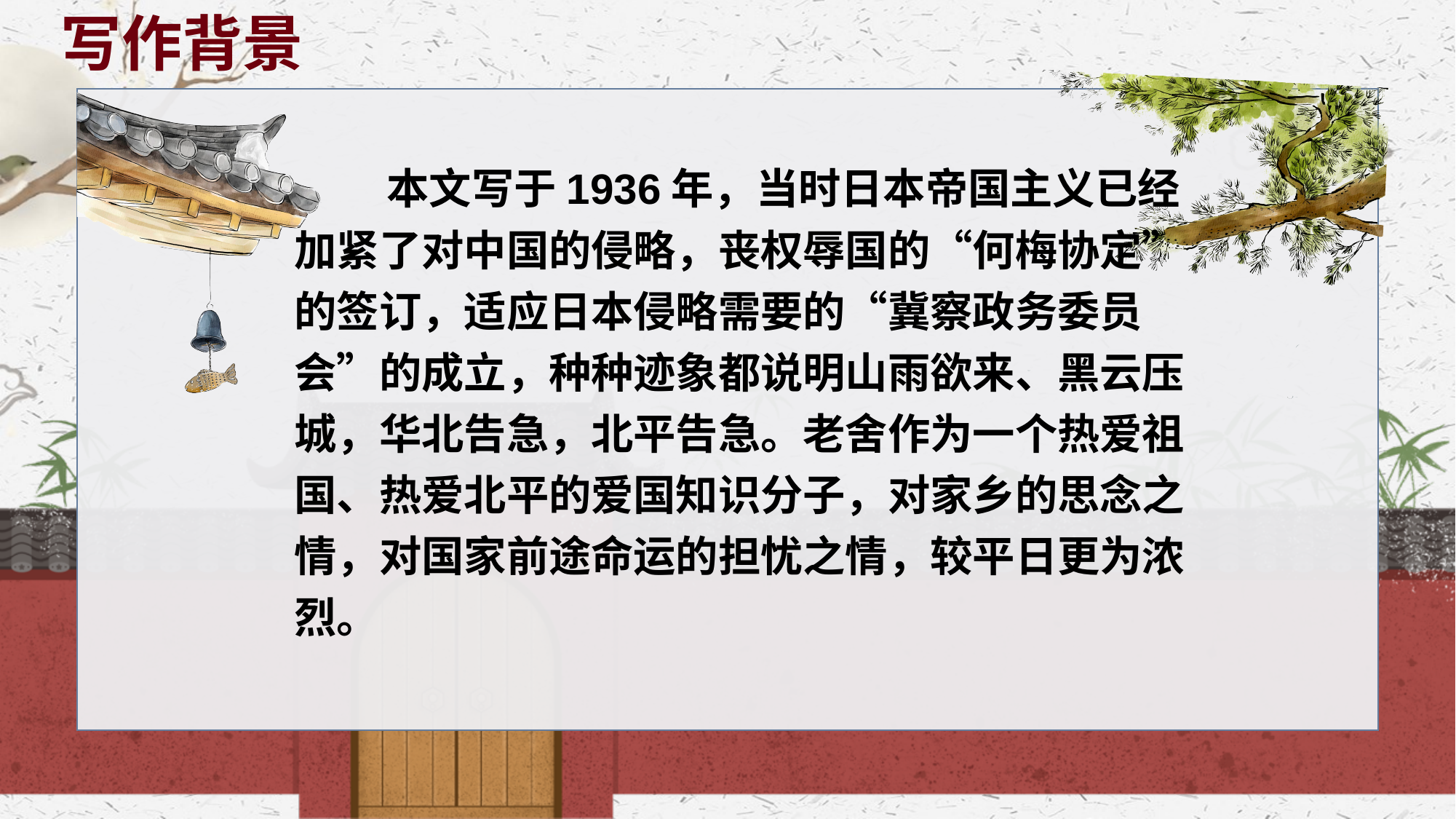

写作背景
        本文写于1936年，当时日本帝国主义已经加紧了对中国的侵略，丧权辱国的“何梅协定”的签订，适应日本侵略需要的“冀察政务委员会”的成立，种种迹象都说明山雨欲来、黑云压城，华北告急，北平告急。老舍作为一个热爱祖国、热爱北平的爱国知识分子，对家乡的思念之情，对国家前途命运的担忧之情，较平日更为浓烈。